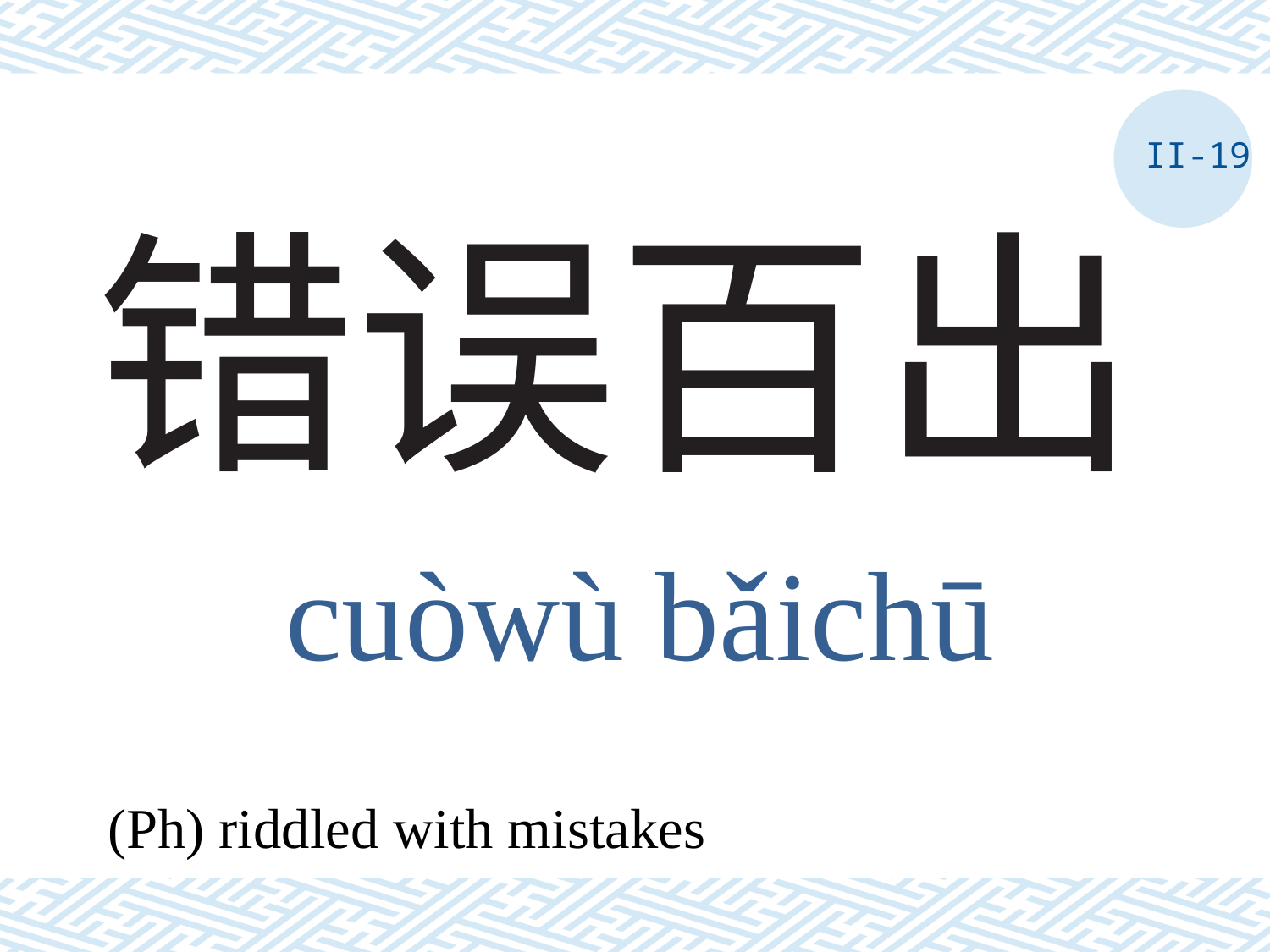

II-19

# 错误百出
cuòwù bǎichū
(Ph) riddled with mistakes